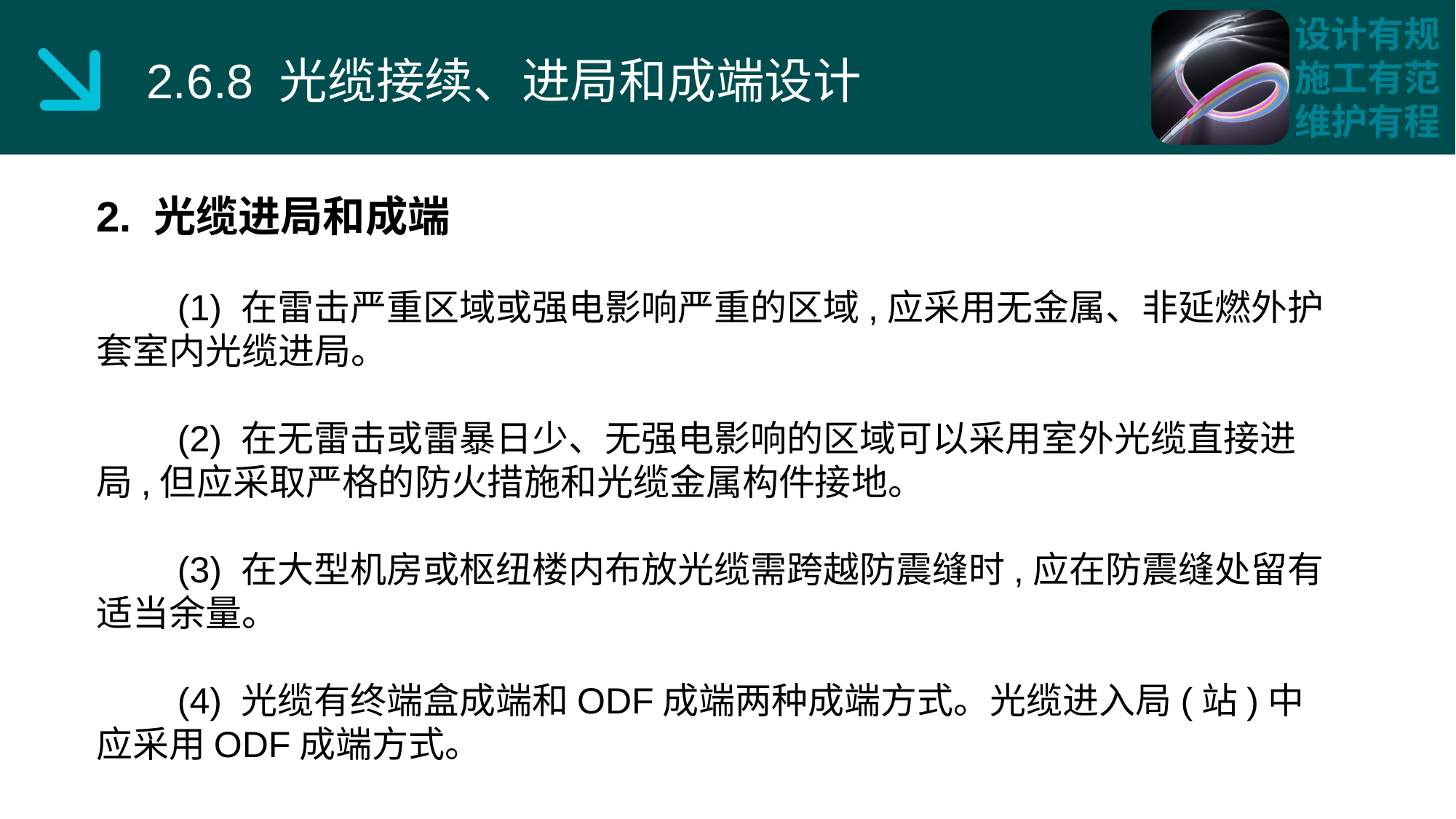

2.6.8 光缆接续、进局和成端设计

2. 光缆进局和成端

        (1) 在雷击严重区域或强电影响严重的区域,应采用无金属、非延燃外护套室内光缆进局。

        (2) 在无雷击或雷暴日少、无强电影响的区域可以采用室外光缆直接进局,但应采取严格的防火措施和光缆金属构件接地。

        (3) 在大型机房或枢纽楼内布放光缆需跨越防震缝时,应在防震缝处留有适当余量。

        (4) 光缆有终端盒成端和ODF成端两种成端方式。光缆进入局(站)中应采用ODF成端方式。